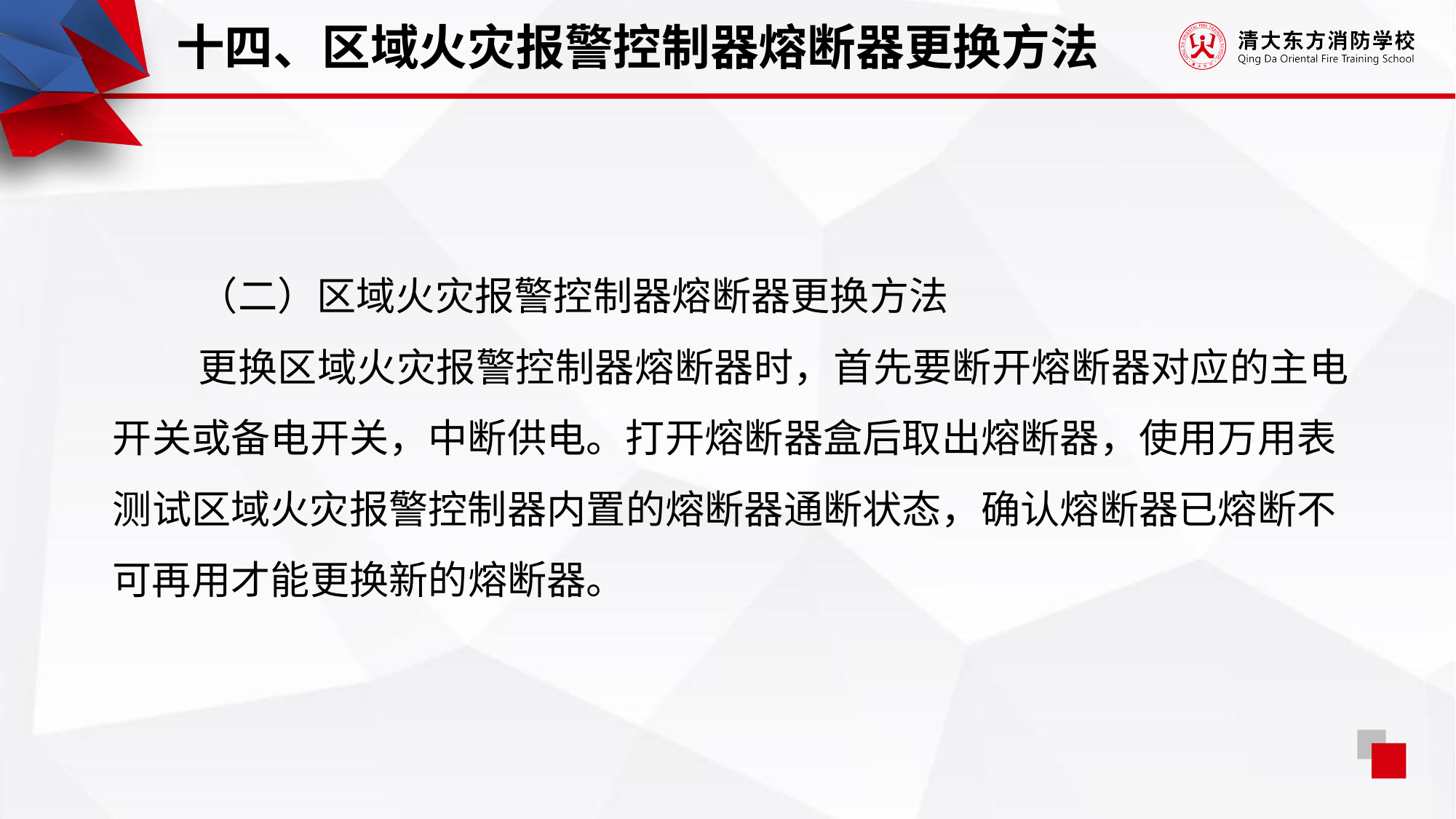

十四、区域火灾报警控制器熔断器更换方法

（二）区域火灾报警控制器熔断器更换方法
更换区域火灾报警控制器熔断器时，首先要断开熔断器对应的主电开关或备电开关，中断供电。打开熔断器盒后取出熔断器，使用万用表测试区域火灾报警控制器内置的熔断器通断状态，确认熔断器已熔断不可再用才能更换新的熔断器。